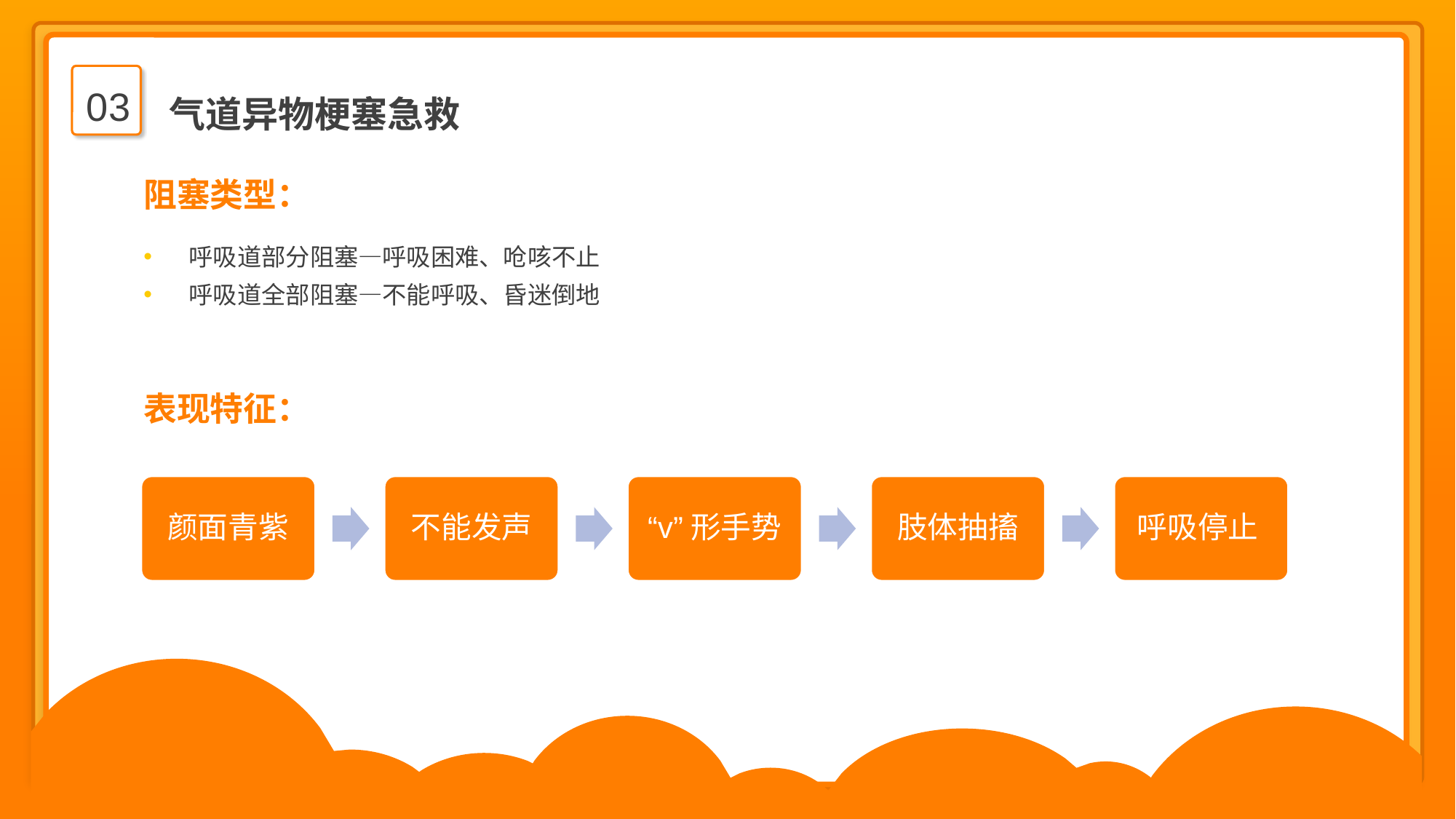

03
气道异物梗塞急救
阻塞类型：
 呼吸道部分阻塞—呼吸困难、呛咳不止
 呼吸道全部阻塞—不能呼吸、昏迷倒地
表现特征：
颜面青紫
不能发声
“v”形手势
肢体抽搐
呼吸停止